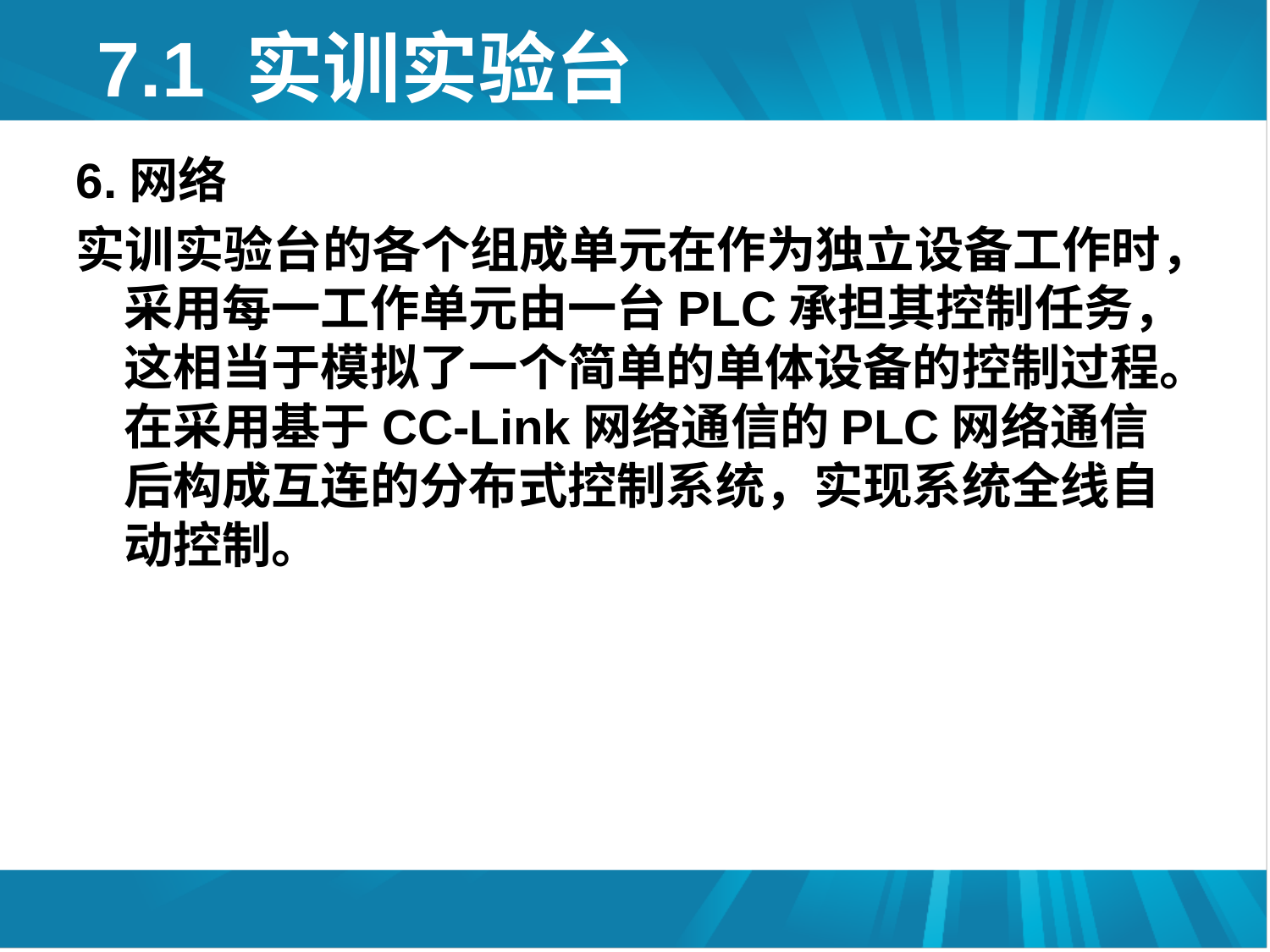

# 7.1 实训实验台
6.网络
实训实验台的各个组成单元在作为独立设备工作时，采用每一工作单元由一台PLC承担其控制任务，这相当于模拟了一个简单的单体设备的控制过程。在采用基于CC-Link网络通信的PLC网络通信后构成互连的分布式控制系统，实现系统全线自动控制。